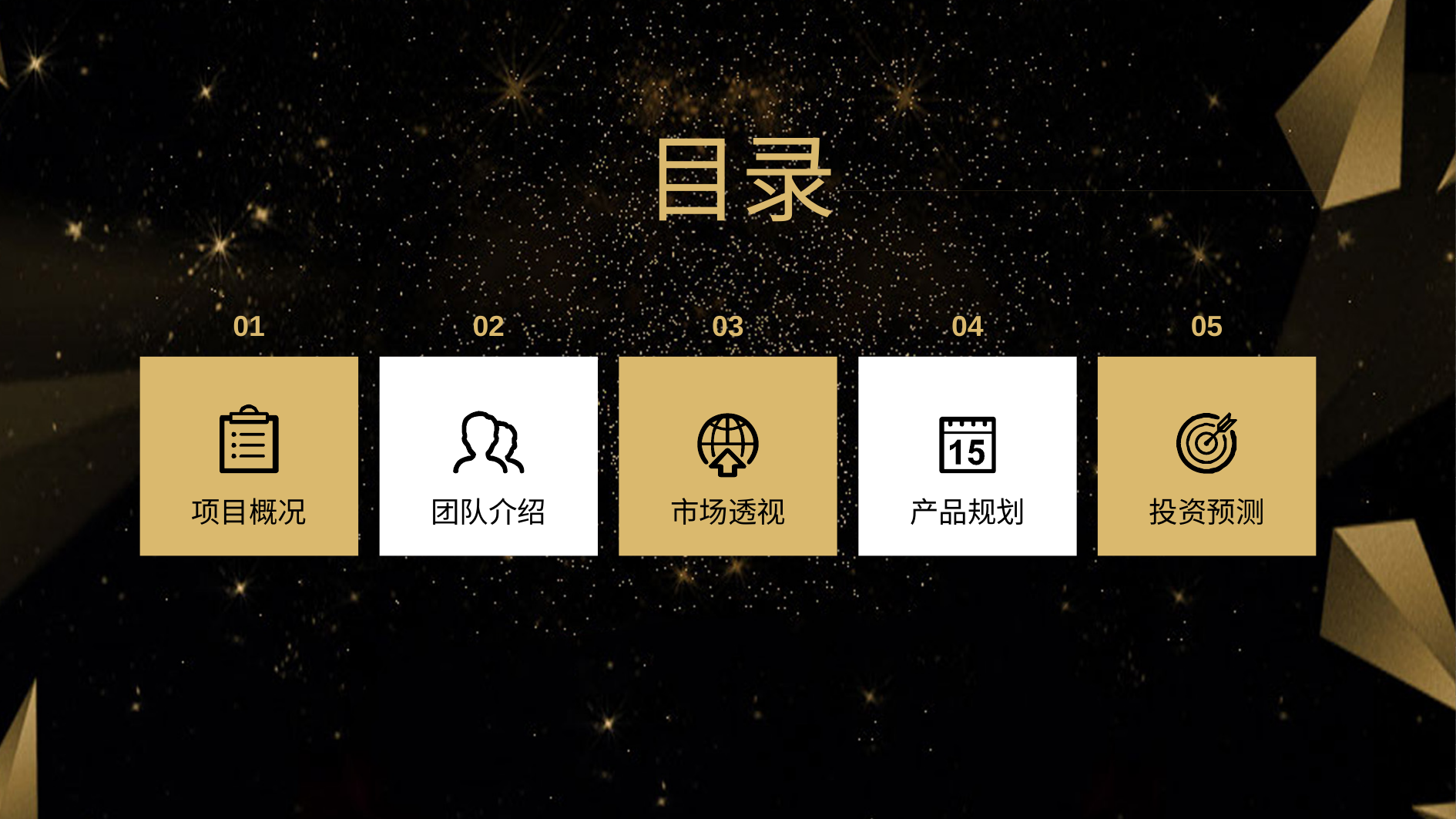

目录

01
02
03
04
05

项目概况
团队介绍
市场透视
产品规划
投资预测